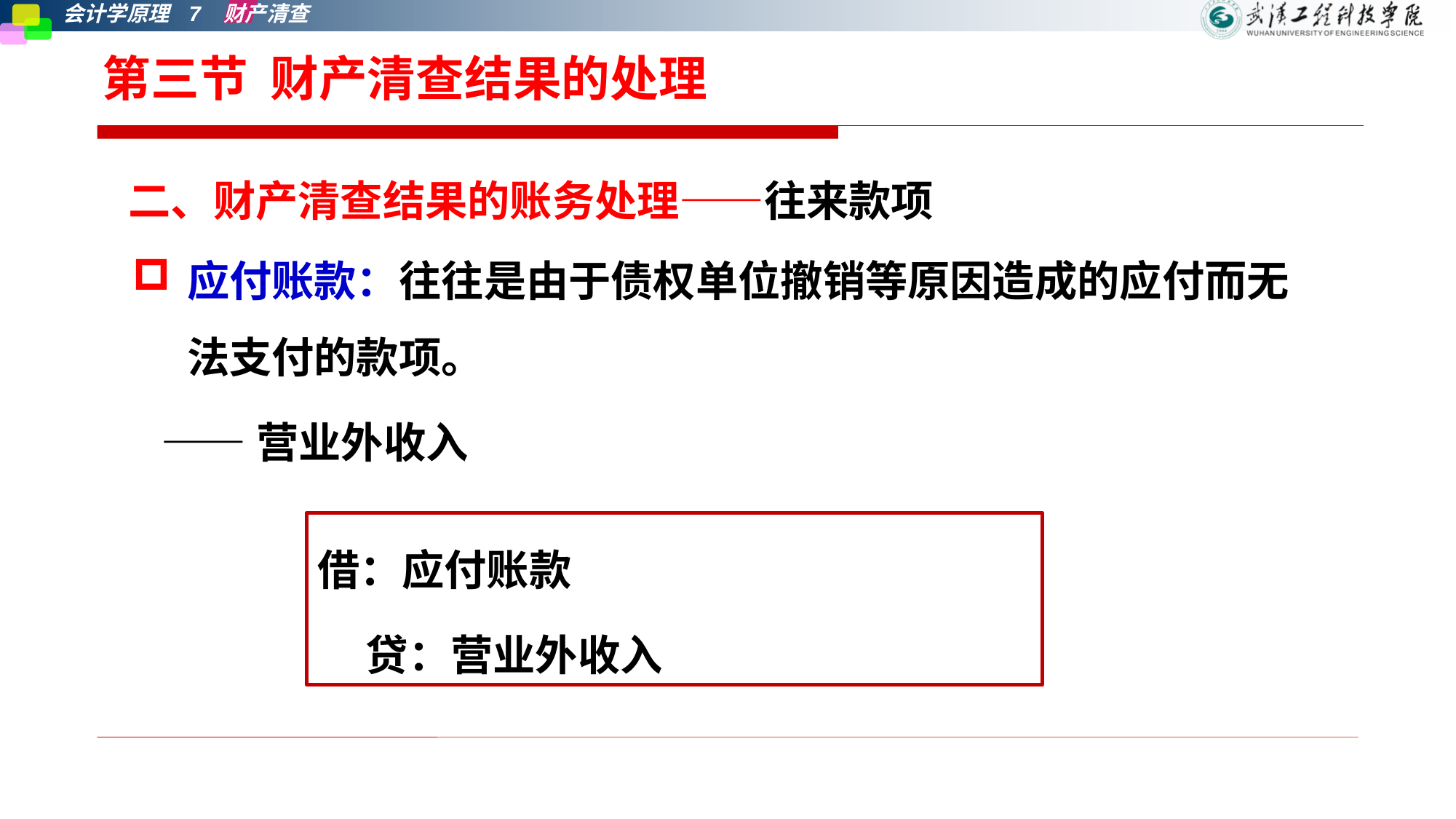

# 第三节  财产清查结果的处理
二、财产清查结果的账务处理——往来款项
应付账款：往往是由于债权单位撤销等原因造成的应付而无法支付的款项。
   ——营业外收入
借：应付账款
    贷：营业外收入